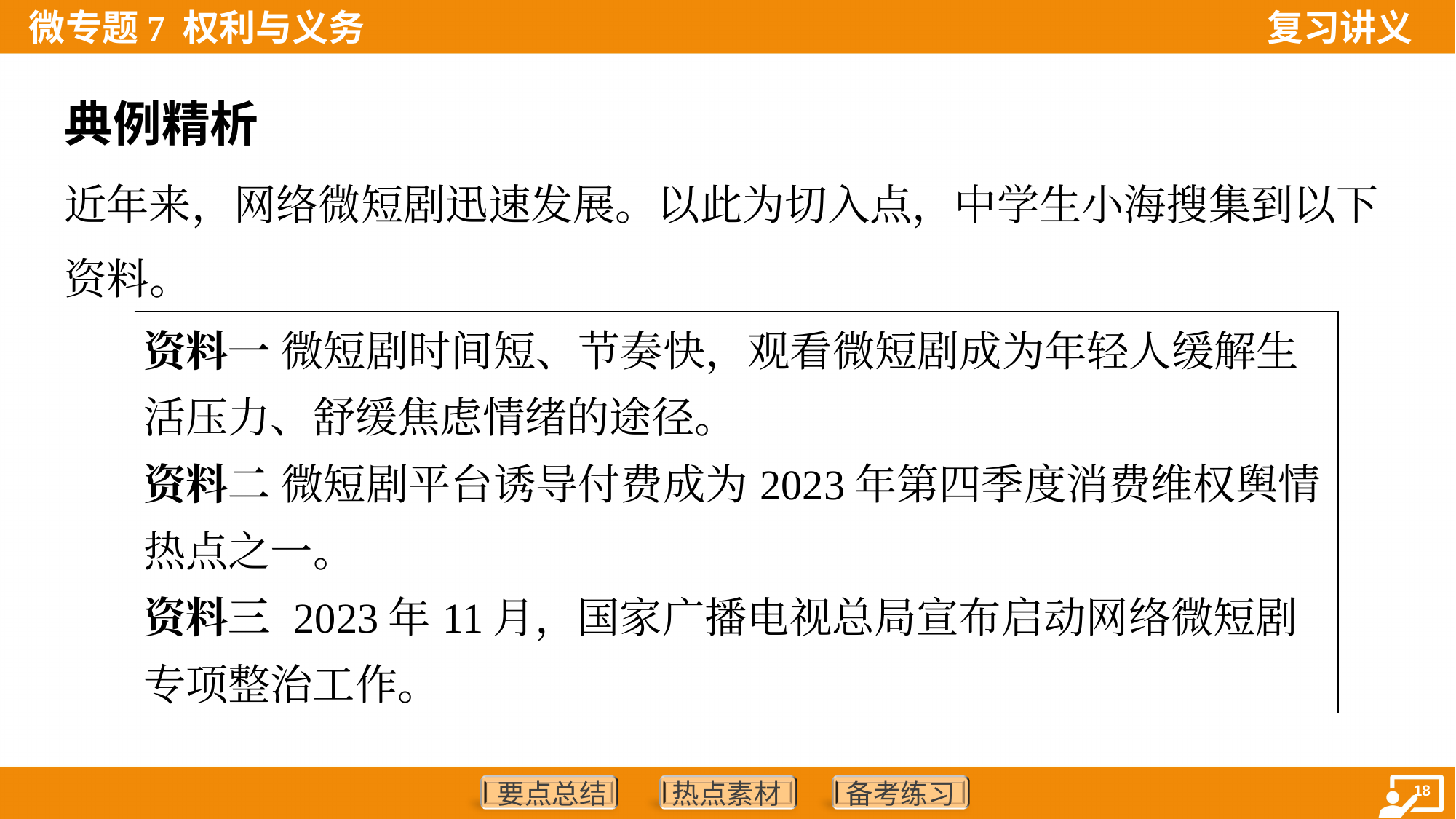

典例精析
近年来，网络微短剧迅速发展。以此为切入点，中学生小海搜集到以下
资料。
| 资料一 微短剧时间短、节奏快，观看微短剧成为年轻人缓解生活压力、舒缓焦虑情绪的途径。 资料二 微短剧平台诱导付费成为2023年第四季度消费维权舆情热点之一。 资料三 2023年11月，国家广播电视总局宣布启动网络微短剧专项整治工作。 |
| --- |